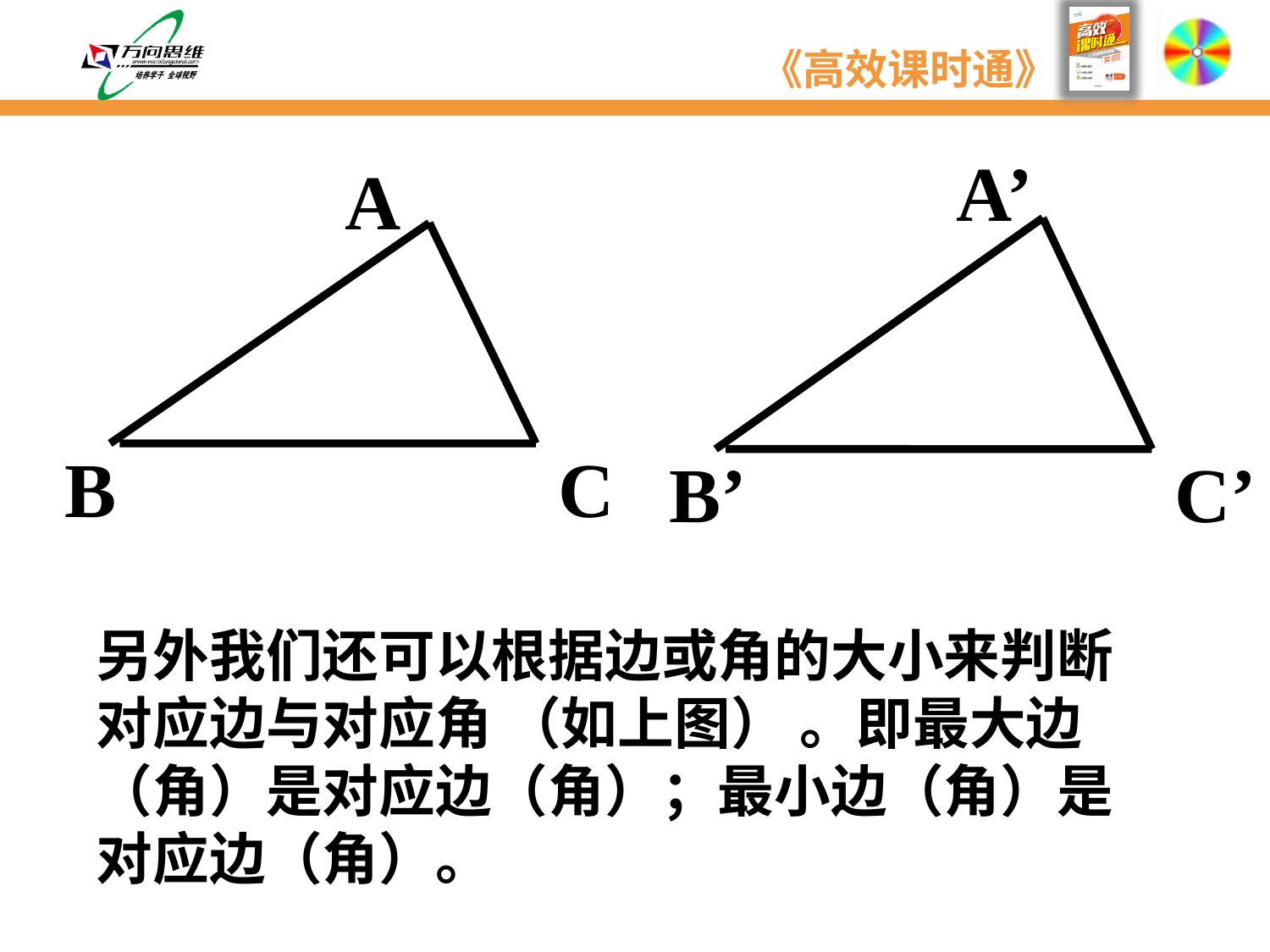

A’

B’
C’
A

C
B
另外我们还可以根据边或角的大小来判断对应边与对应角 （如上图） 。即最大边（角）是对应边（角）；最小边（角）是对应边（角）。